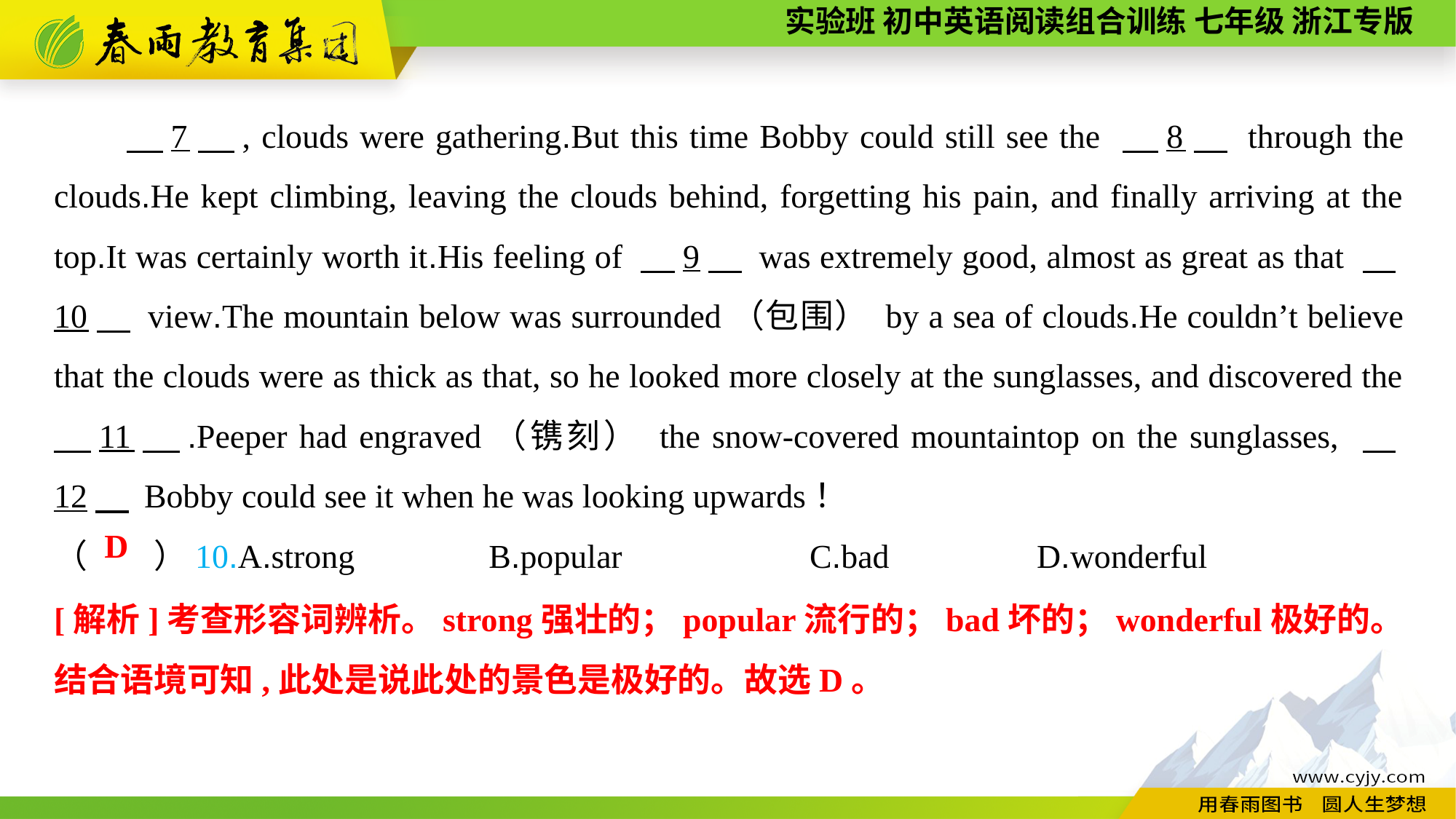

7　, clouds were gathering.But this time Bobby could still see the 　8　 through the clouds.He kept climbing, leaving the clouds behind, forgetting his pain, and finally arriving at the top.It was certainly worth it.His feeling of 　9　 was extremely good, almost as great as that 　10　 view.The mountain below was surrounded（包围） by a sea of clouds.He couldn’t believe that the clouds were as thick as that, so he looked more closely at the sunglasses, and discovered the 　11　.Peeper had engraved（镌刻） the snow-covered mountaintop on the sunglasses, 　12　 Bobby could see it when he was looking upwards！
（　　）10.A.strong                B.popular	            C.bad          	D.wonderful
D
[解析]考查形容词辨析。strong强壮的；popular流行的；bad坏的；wonderful极好的。结合语境可知,此处是说此处的景色是极好的。故选D。